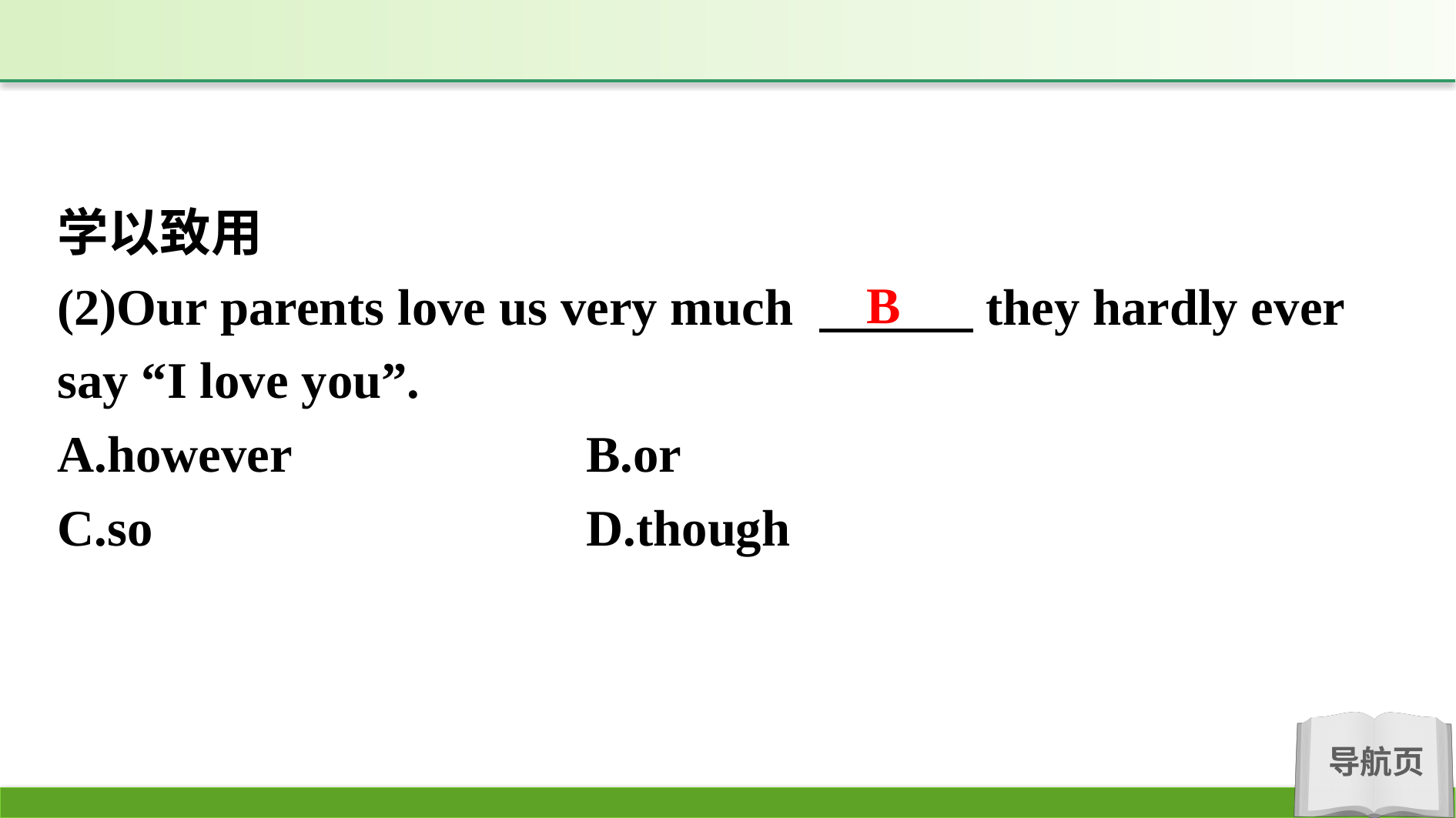

学以致用
(2)Our parents love us very much 　　　they hardly ever say “I love you”.
A.however　　　　　	B.or
C.so 				D.though
B